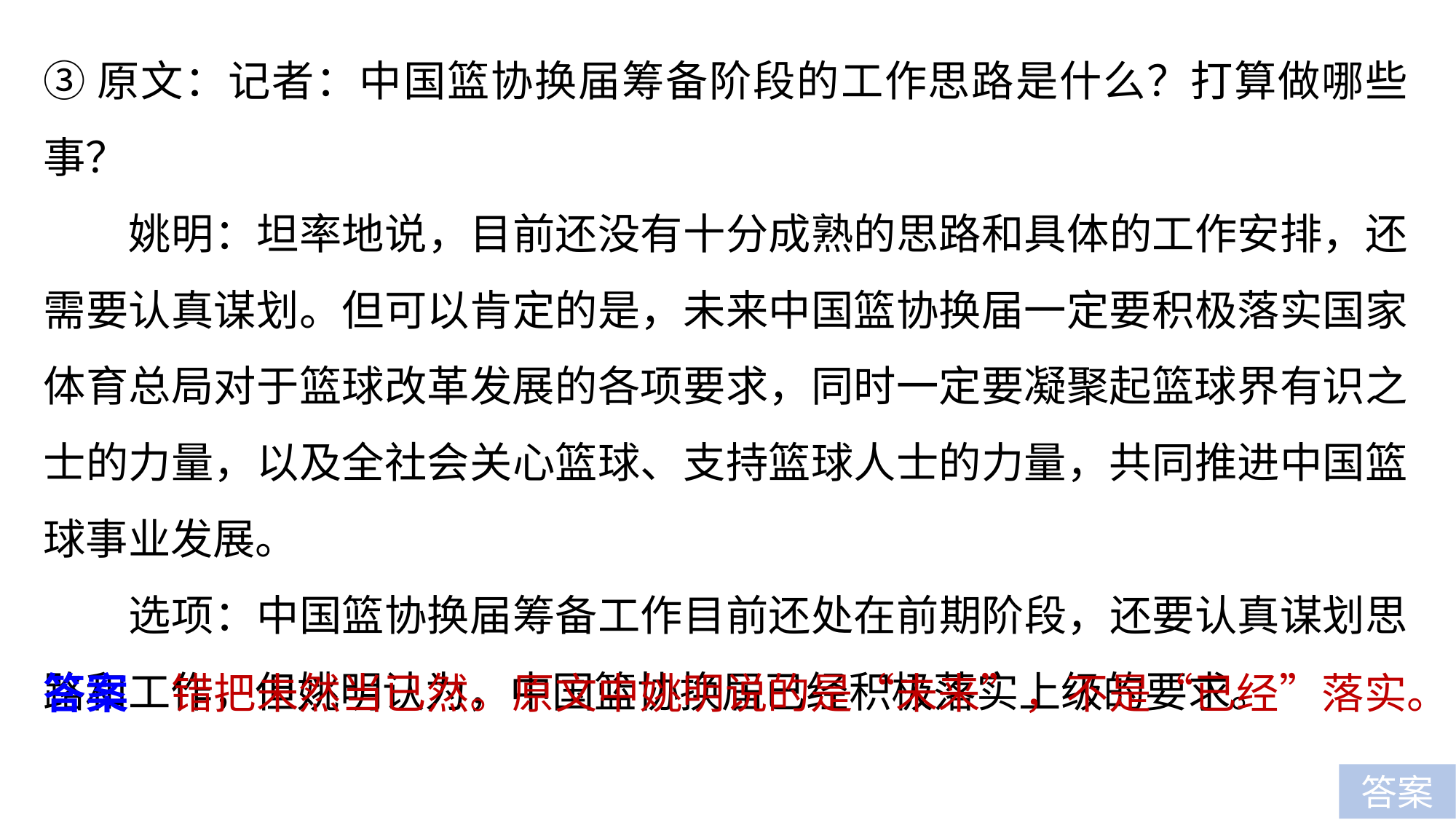

③原文：记者：中国篮协换届筹备阶段的工作思路是什么？打算做哪些事？
姚明：坦率地说，目前还没有十分成熟的思路和具体的工作安排，还需要认真谋划。但可以肯定的是，未来中国篮协换届一定要积极落实国家体育总局对于篮球改革发展的各项要求，同时一定要凝聚起篮球界有识之士的力量，以及全社会关心篮球、支持篮球人士的力量，共同推进中国篮球事业发展。
选项：中国篮协换届筹备工作目前还处在前期阶段，还要认真谋划思路和工作，但姚明认为，中国篮协换届已经积极落实上级的要求。
答案　错把未然当已然。原文中姚明说的是“未来”，不是“已经”落实。
答案